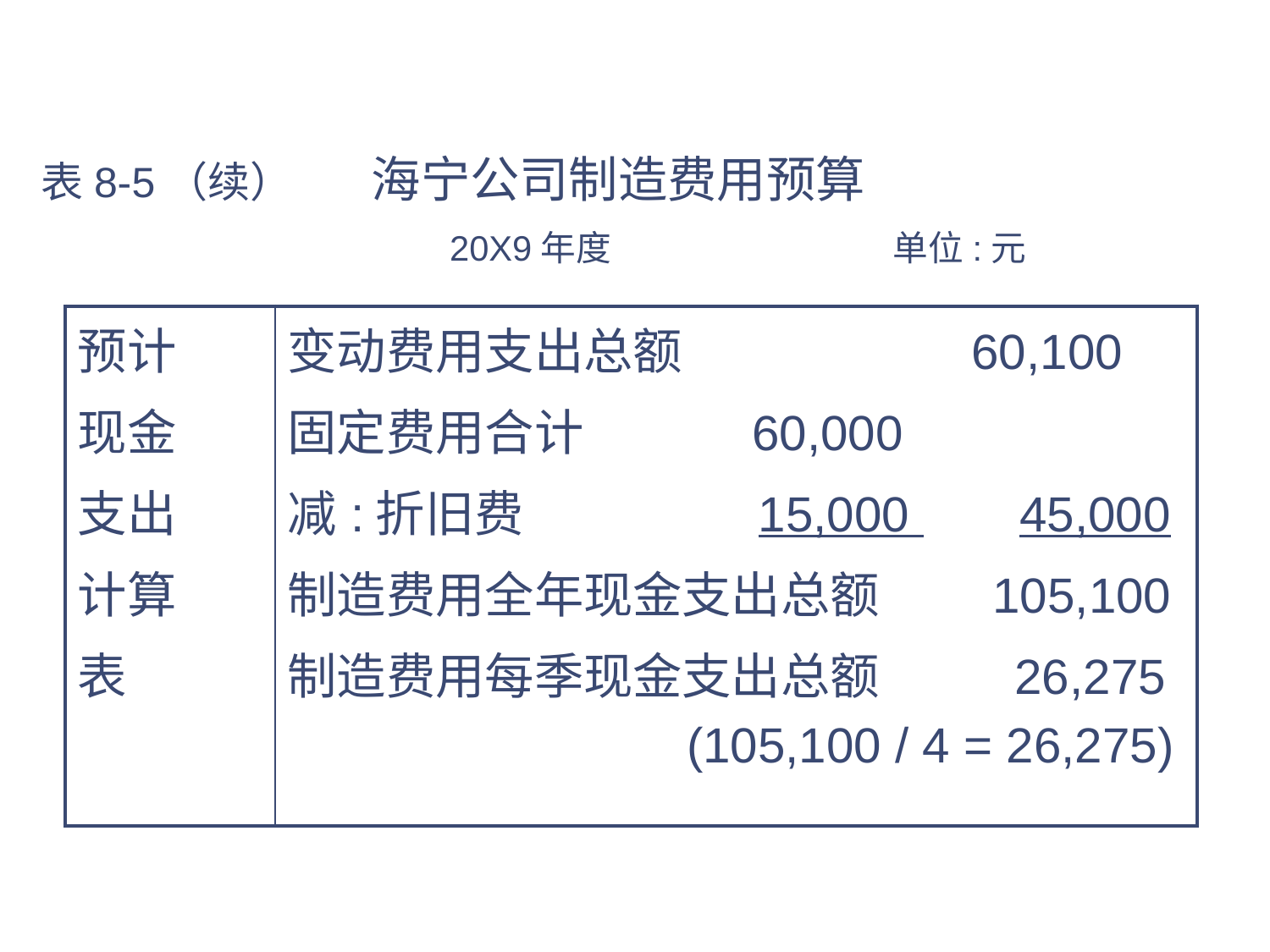

# 表8-5（续）     海宁公司制造费用预算 20X9年度                                    单位:元
| 预计 现金 支出 计算 表 | 变动费用支出总额 60,100 固定费用合计 60,000 减:折旧费 15,000 45,000 制造费用全年现金支出总额 105,100 制造费用每季现金支出总额 26,275 (105,100 / 4 = 26,275) |
| --- | --- |